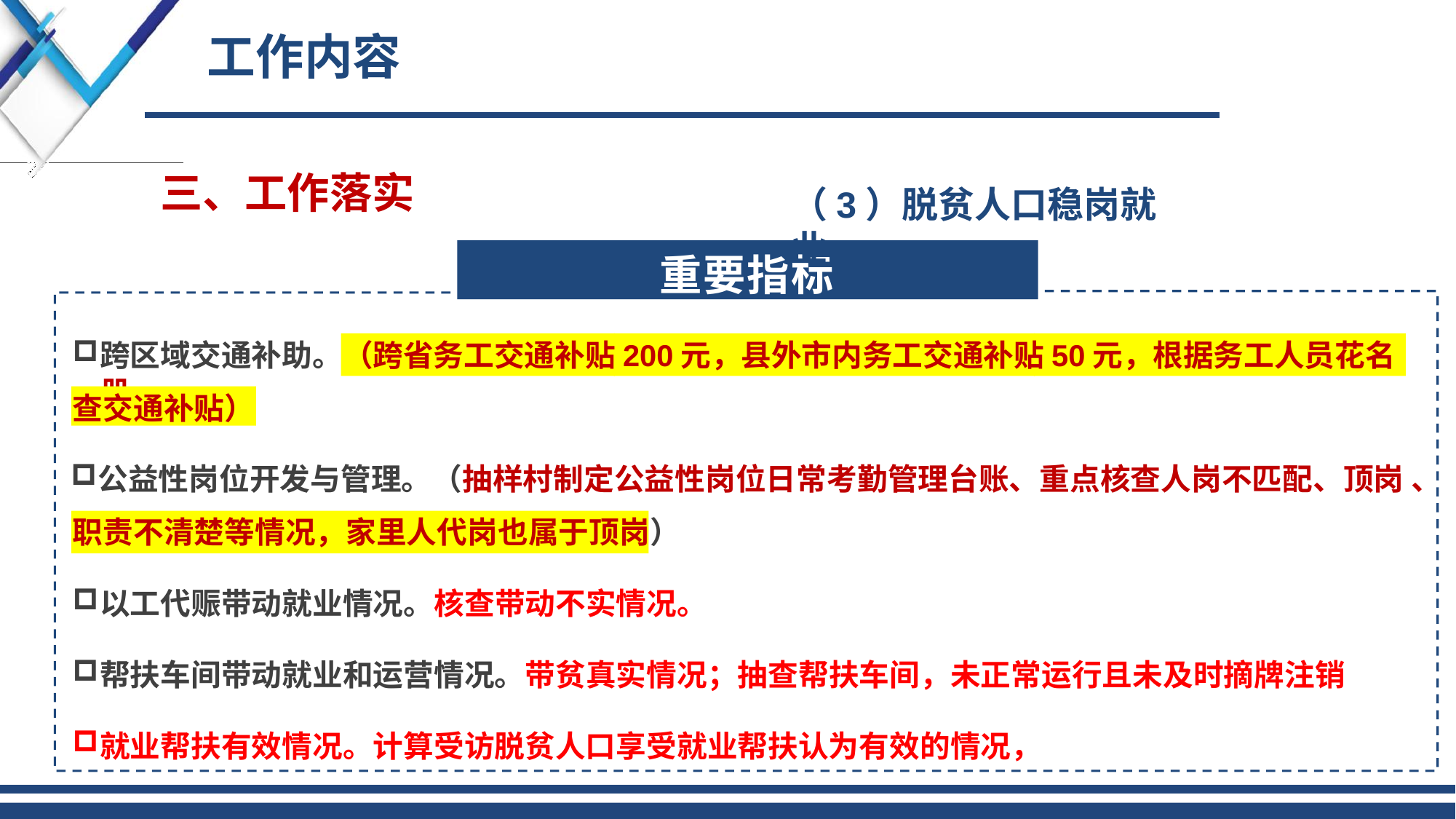

# 工作内容

三、工作落实
（3）脱贫人口稳岗就业
重要指标

跨区域交通补助。（跨省务工交通补贴200元，县外市内务工交通补贴50元，根据务工人员花名册

查交通补贴）

公益性岗位开发与管理。（抽样村制定公益性岗位日常考勤管理台账、重点核查人岗不匹配、顶岗 、职责不清楚等情况，家里人代岗也属于顶岗）
以工代赈带动就业情况。核查带动不实情况。
帮扶车间带动就业和运营情况。带贫真实情况；抽查帮扶车间，未正常运行且未及时摘牌注销
就业帮扶有效情况。计算受访脱贫人口享受就业帮扶认为有效的情况，